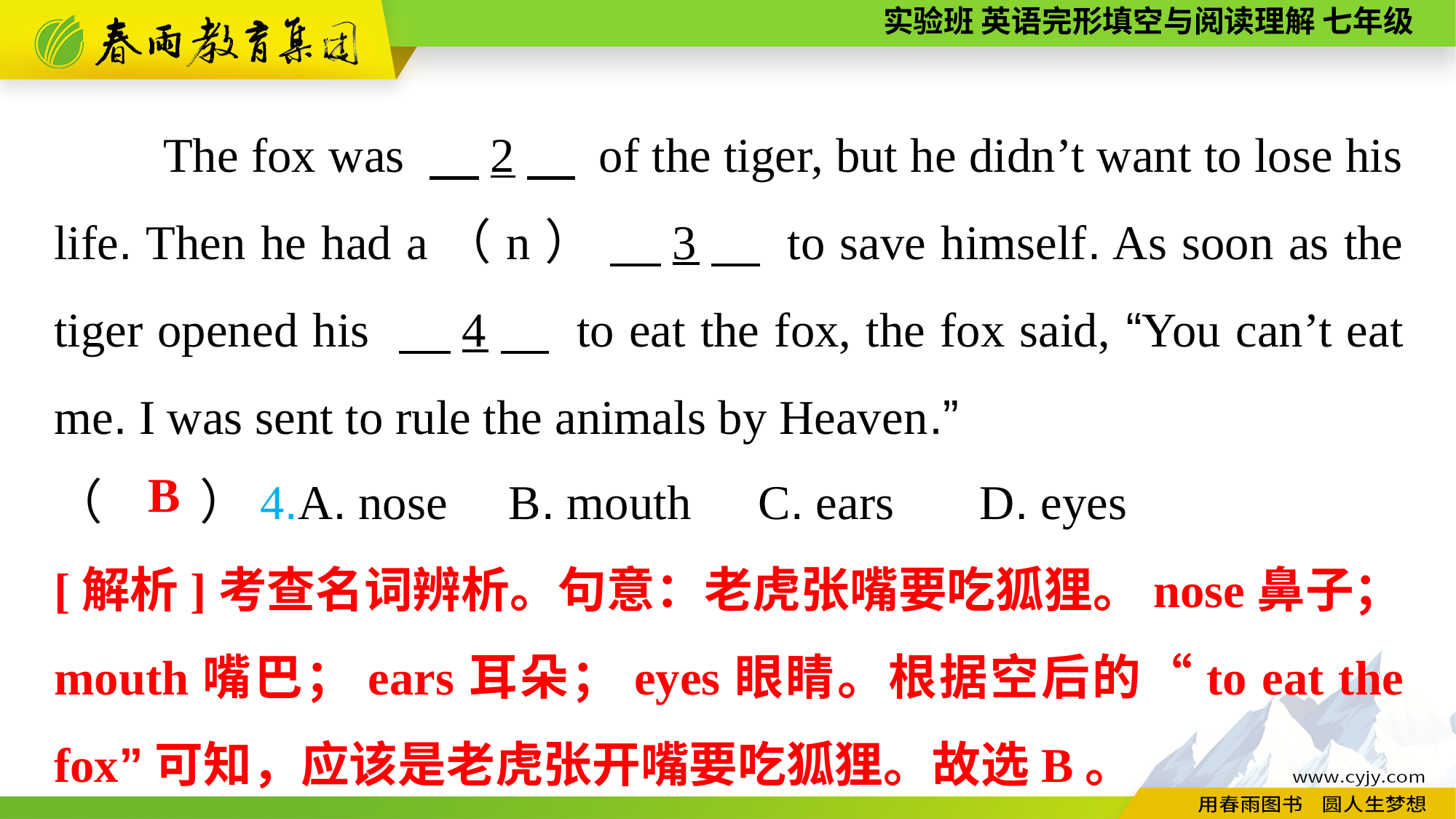

The fox was 　2　 of the tiger, but he didn’t want to lose his life. Then he had a（n） 　3　 to save himself. As soon as the tiger opened his 　4　 to eat the fox, the fox said, “You can’t eat me. I was sent to rule the animals by Heaven.”
（　　）4.A. nose     B. mouth	    C. ears       D. eyes
B
[解析]考查名词辨析。句意：老虎张嘴要吃狐狸。nose鼻子；mouth嘴巴；ears耳朵；eyes眼睛。根据空后的“to eat the fox”可知，应该是老虎张开嘴要吃狐狸。故选B。